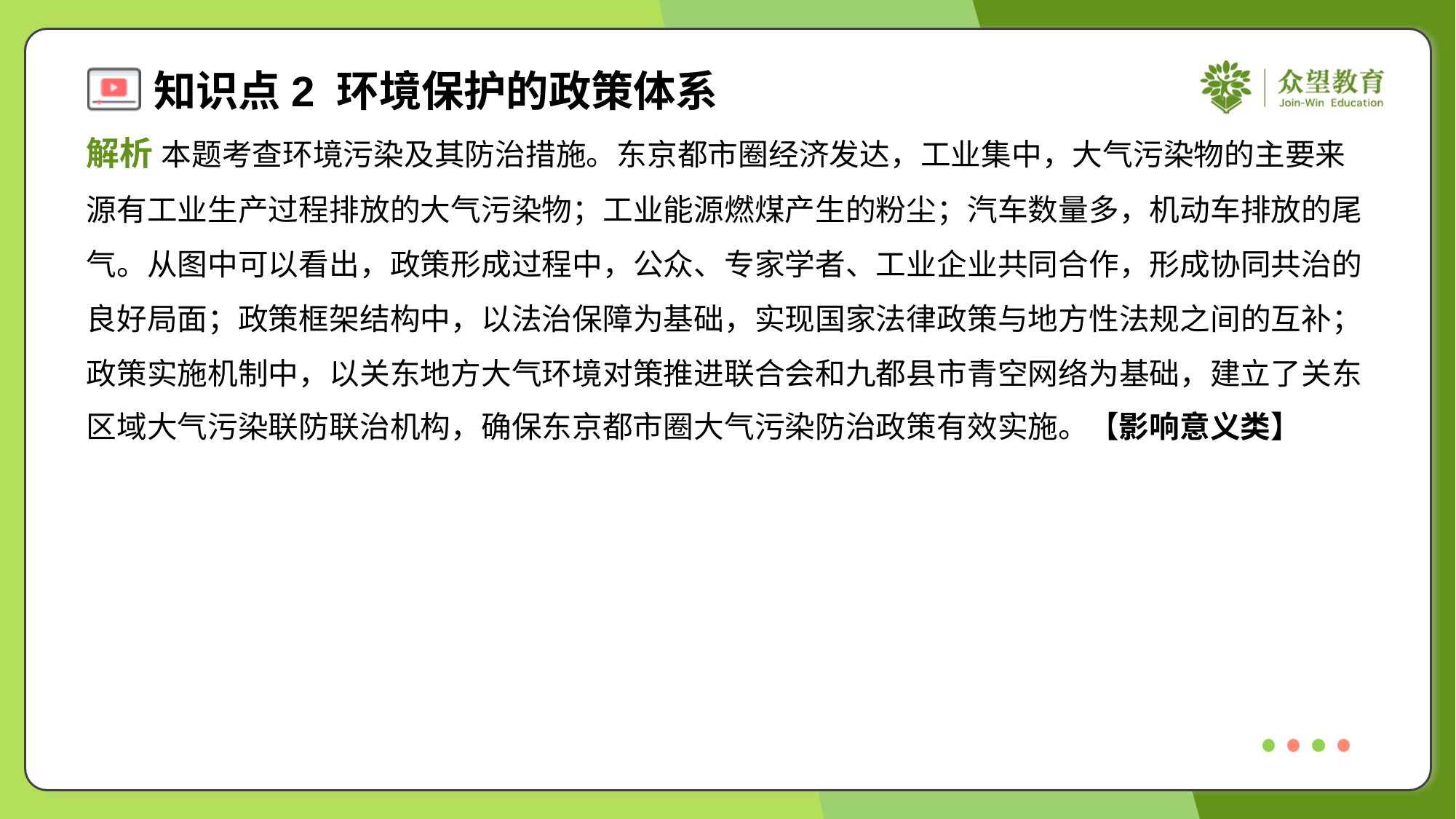

解析 本题考查环境污染及其防治措施。东京都市圈经济发达，工业集中，大气污染物的主要来
源有工业生产过程排放的大气污染物；工业能源燃煤产生的粉尘；汽车数量多，机动车排放的尾
气。从图中可以看出，政策形成过程中，公众、专家学者、工业企业共同合作，形成协同共治的
良好局面；政策框架结构中，以法治保障为基础，实现国家法律政策与地方性法规之间的互补；
政策实施机制中，以关东地方大气环境对策推进联合会和九都县市青空网络为基础，建立了关东
区域大气污染联防联治机构，确保东京都市圈大气污染防治政策有效实施。【影响意义类】